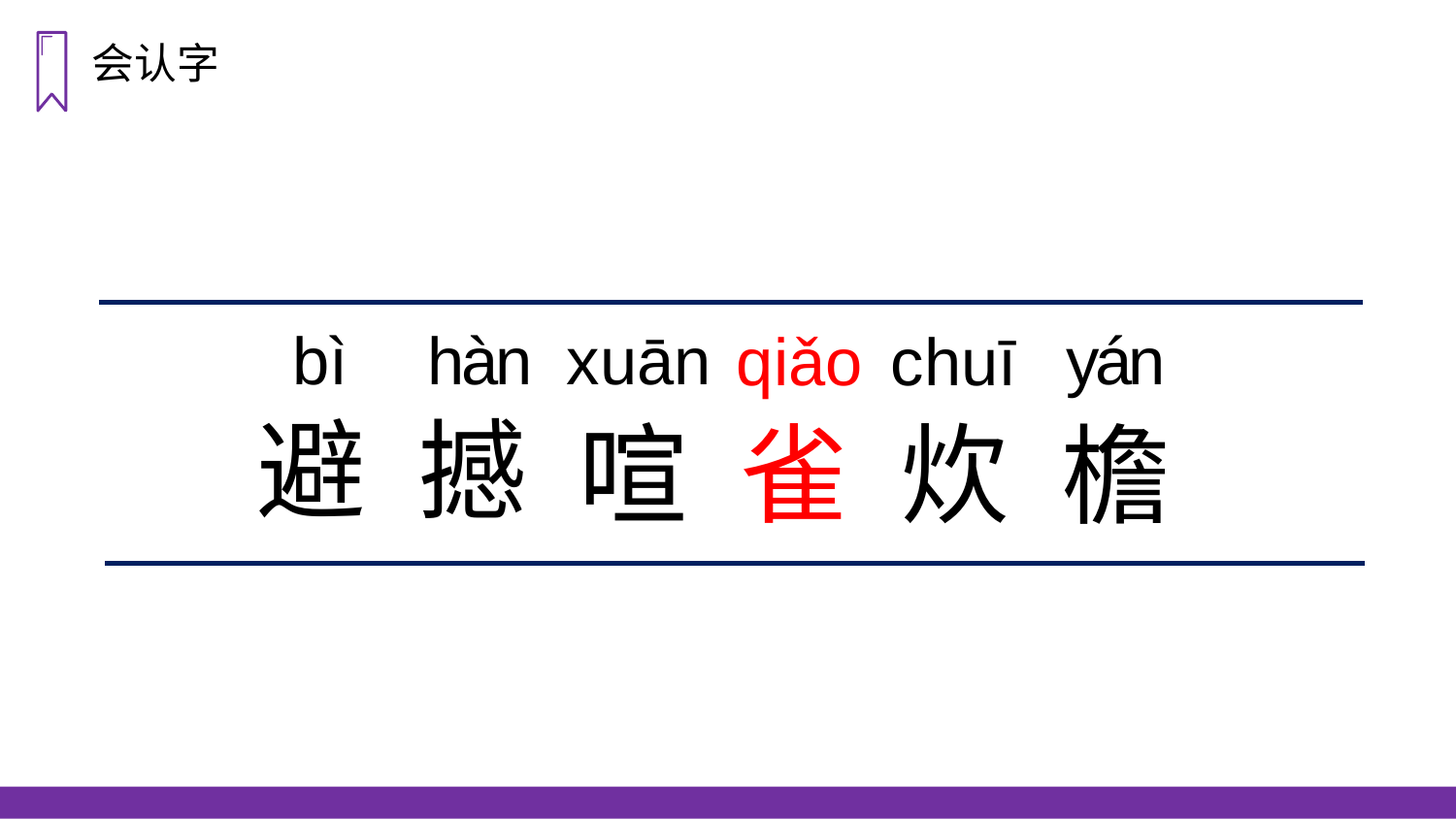

会认字

 bì
hàn
yán
xuān
qiǎo
chuī
避
撼
喧
雀
炊
檐